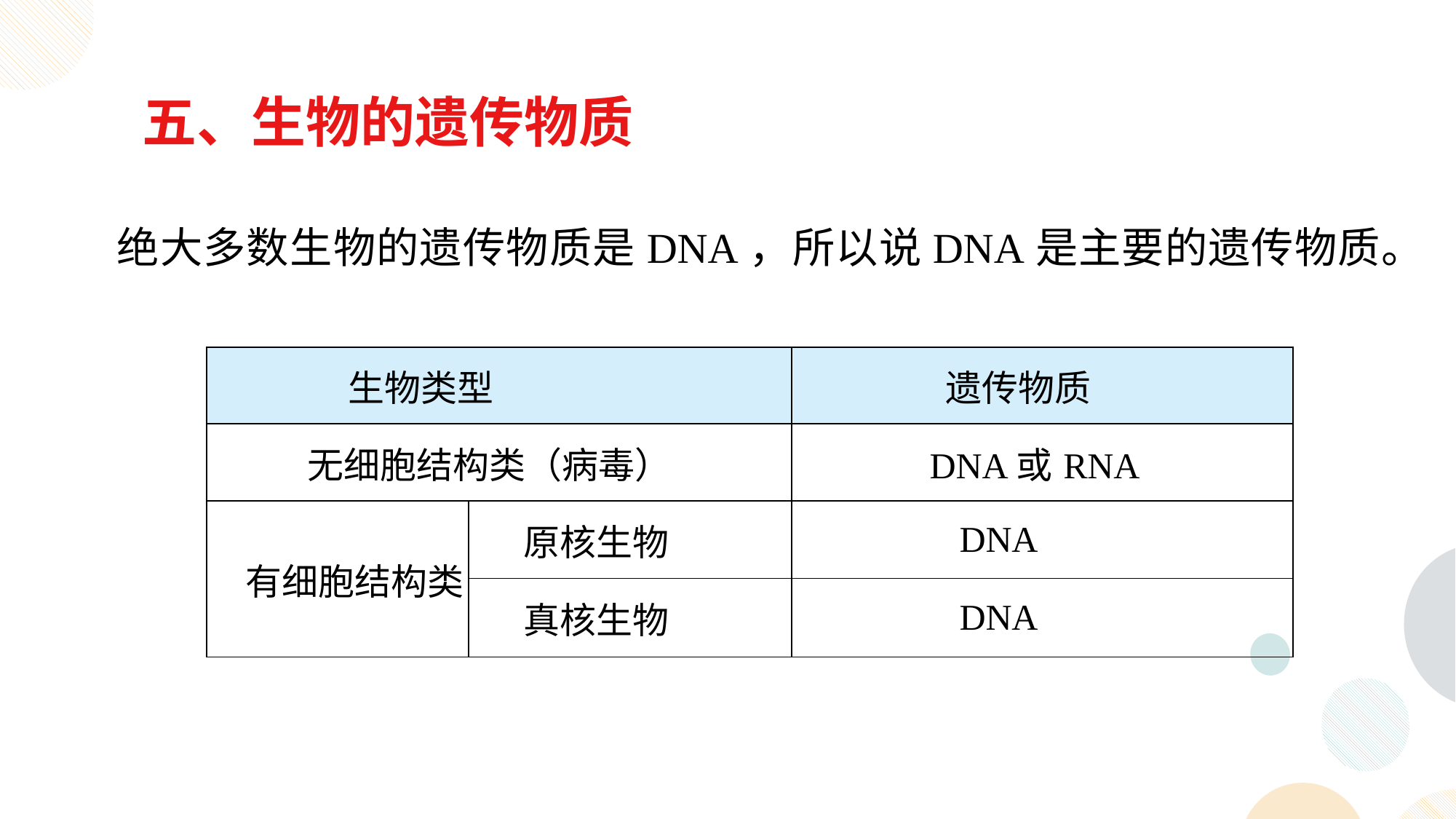

五、生物的遗传物质
    绝大多数生物的遗传物质是DNA，所以说DNA是主要的遗传物质。
| 生物类型 |  | 遗传物质 |
| --- | --- | --- |
| 无细胞结构类（病毒） |  | DNA或RNA |
| 有细胞结构类 | 原核生物 | DNA |
|  | 真核生物 | DNA |